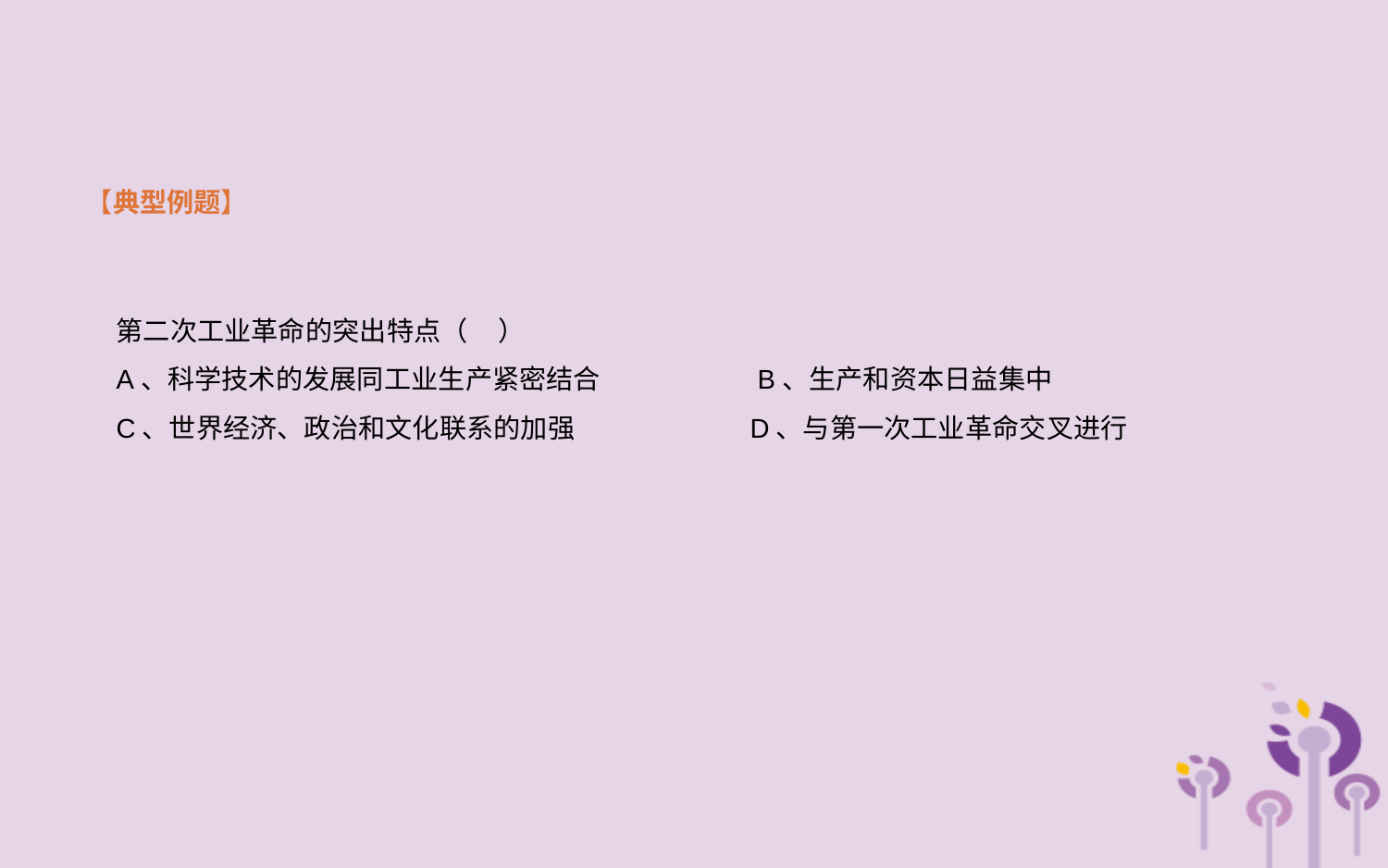

【典型例题】
第二次工业革命的突出特点（     ）
A、科学技术的发展同工业生产紧密结合                         B、生产和资本日益集中
C、世界经济、政治和文化联系的加强                            D、与第一次工业革命交叉进行